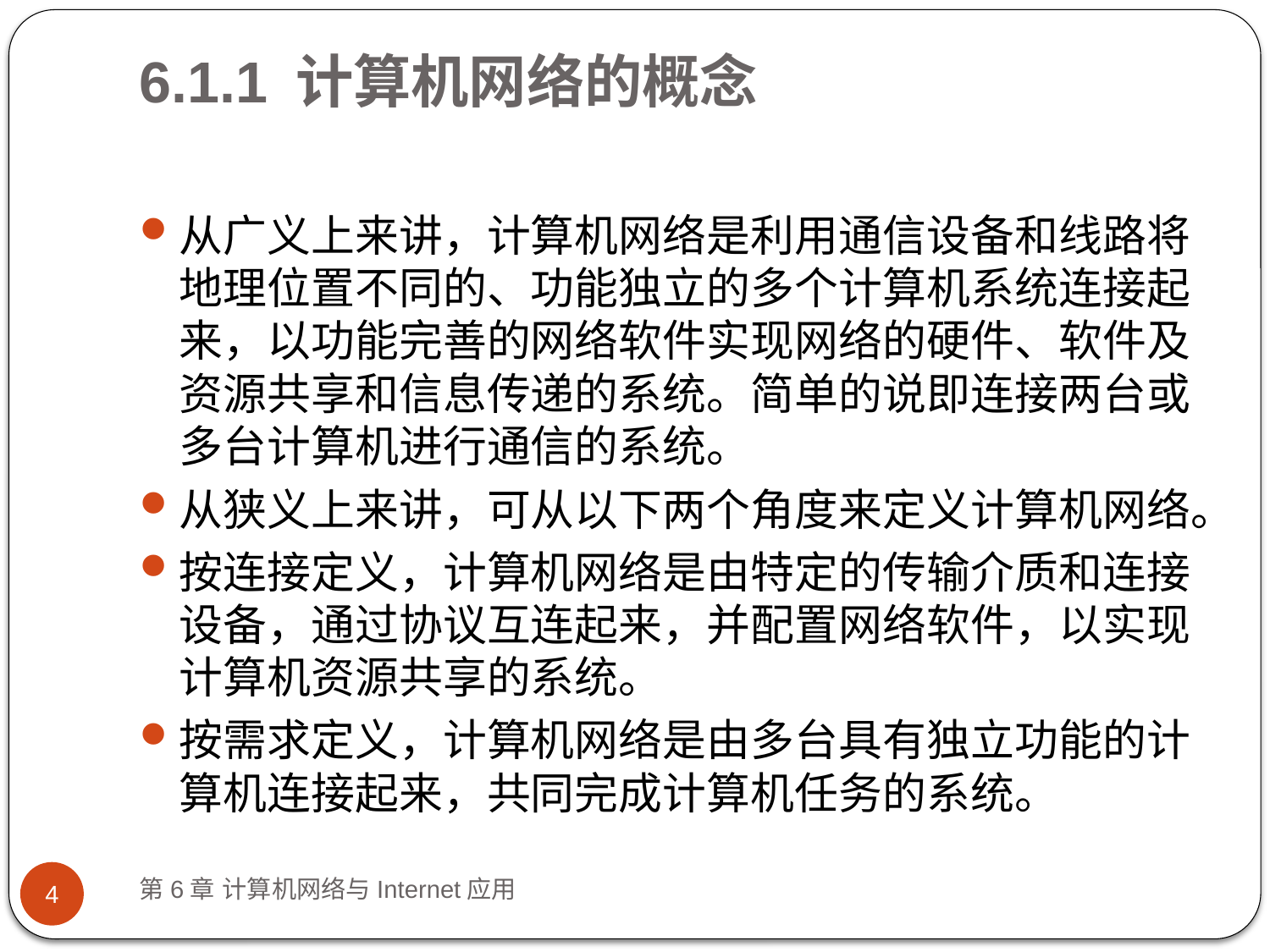

# 6.1.1 计算机网络的概念
从广义上来讲，计算机网络是利用通信设备和线路将地理位置不同的、功能独立的多个计算机系统连接起来，以功能完善的网络软件实现网络的硬件、软件及资源共享和信息传递的系统。简单的说即连接两台或多台计算机进行通信的系统。
从狭义上来讲，可从以下两个角度来定义计算机网络。
按连接定义，计算机网络是由特定的传输介质和连接设备，通过协议互连起来，并配置网络软件，以实现计算机资源共享的系统。
按需求定义，计算机网络是由多台具有独立功能的计算机连接起来，共同完成计算机任务的系统。

第6章 计算机网络与Internet应用
4